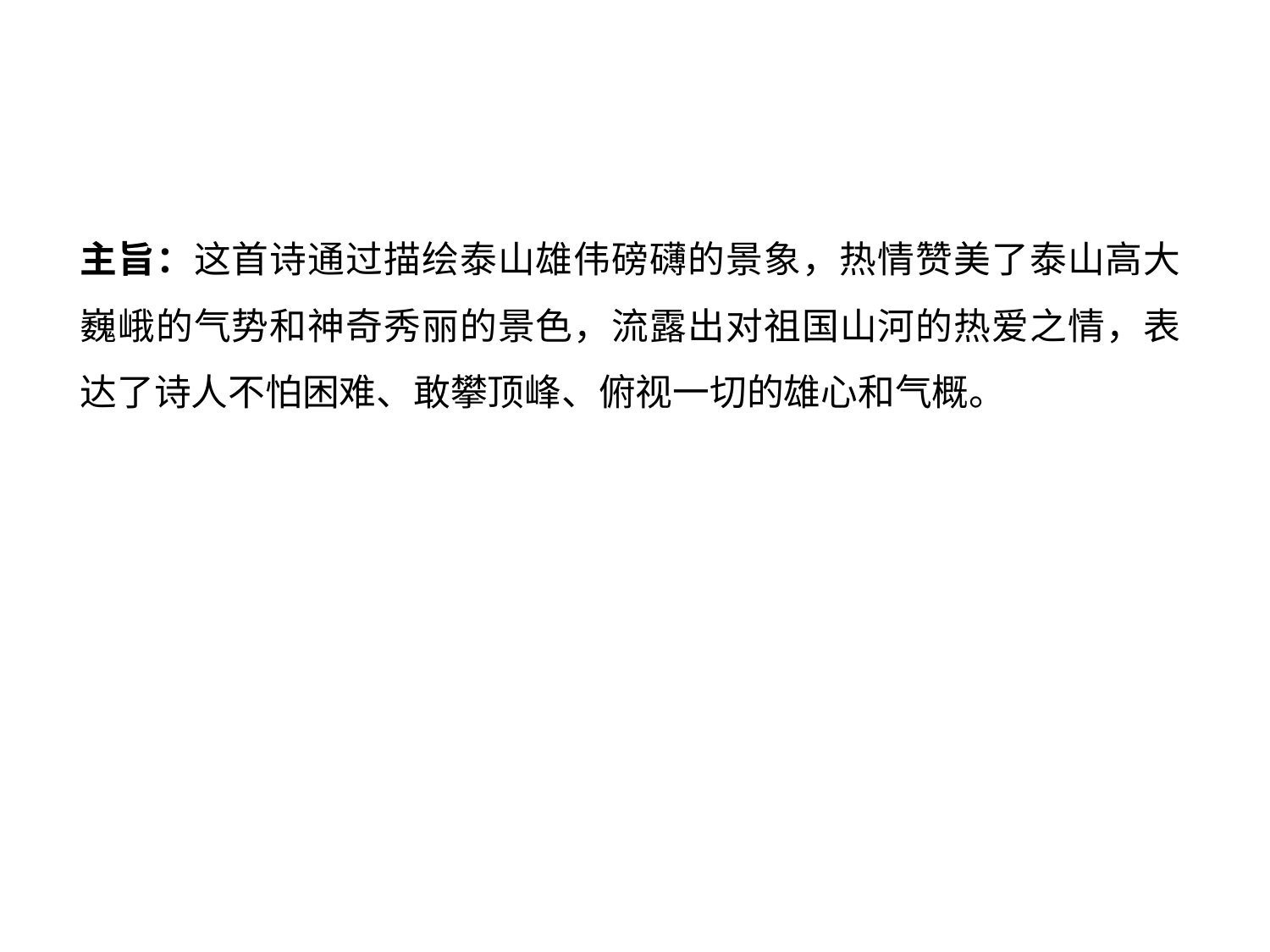

主旨：这首诗通过描绘泰山雄伟磅礴的景象，热情赞美了泰山高大巍峨的气势和神奇秀丽的景色，流露出对祖国山河的热爱之情，表达了诗人不怕困难、敢攀顶峰、俯视一切的雄心和气概。